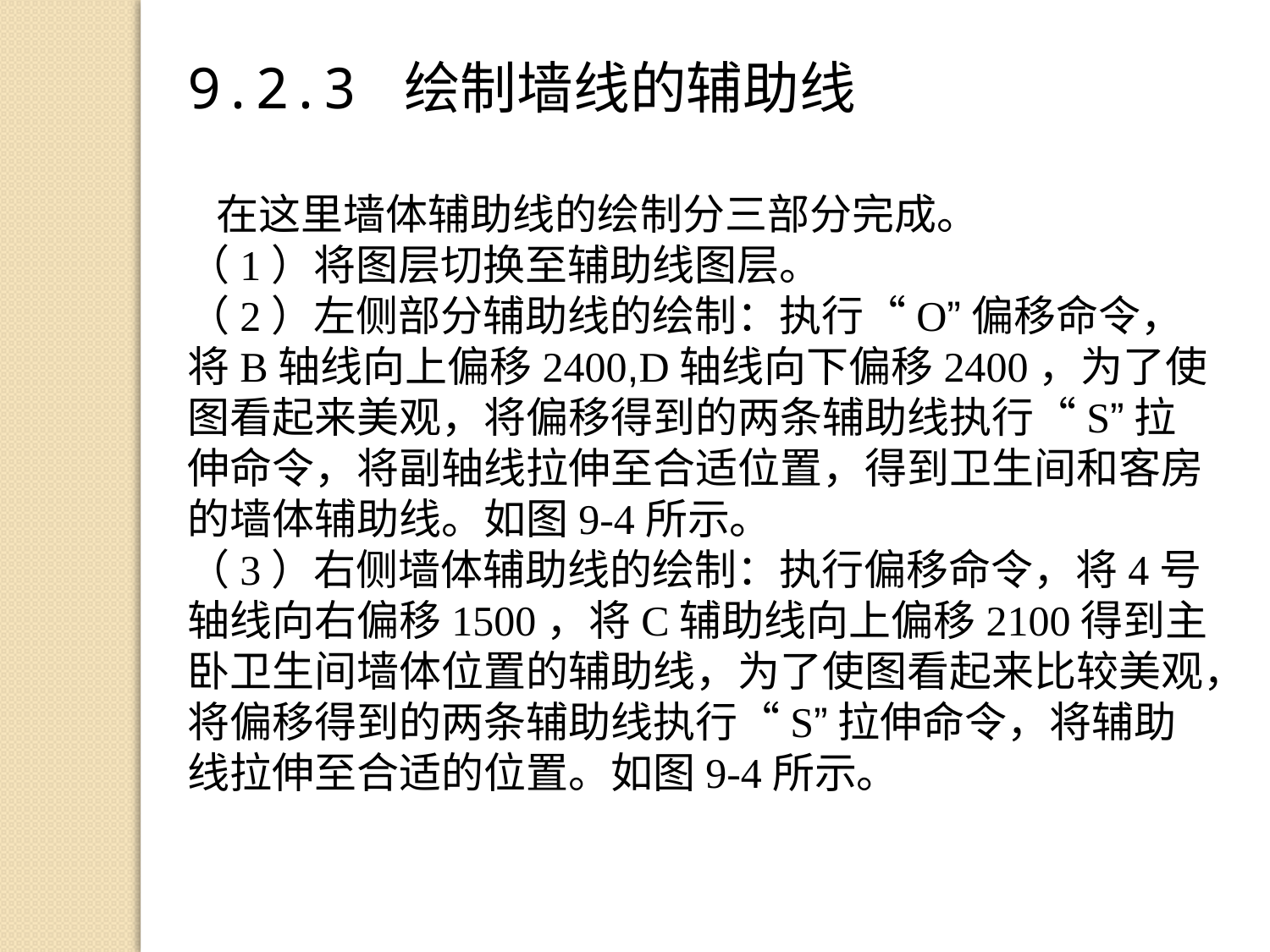

9.2.3 绘制墙线的辅助线

   在这里墙体辅助线的绘制分三部分完成。
（1）将图层切换至辅助线图层。
（2）左侧部分辅助线的绘制：执行“O”偏移命令，将B轴线向上偏移2400,D轴线向下偏移2400，为了使图看起来美观，将偏移得到的两条辅助线执行“S”拉伸命令，将副轴线拉伸至合适位置，得到卫生间和客房的墙体辅助线。如图9-4所示。
（3）右侧墙体辅助线的绘制：执行偏移命令，将4号轴线向右偏移1500，将C辅助线向上偏移2100得到主卧卫生间墙体位置的辅助线，为了使图看起来比较美观，将偏移得到的两条辅助线执行“S”拉伸命令，将辅助线拉伸至合适的位置。如图9-4所示。